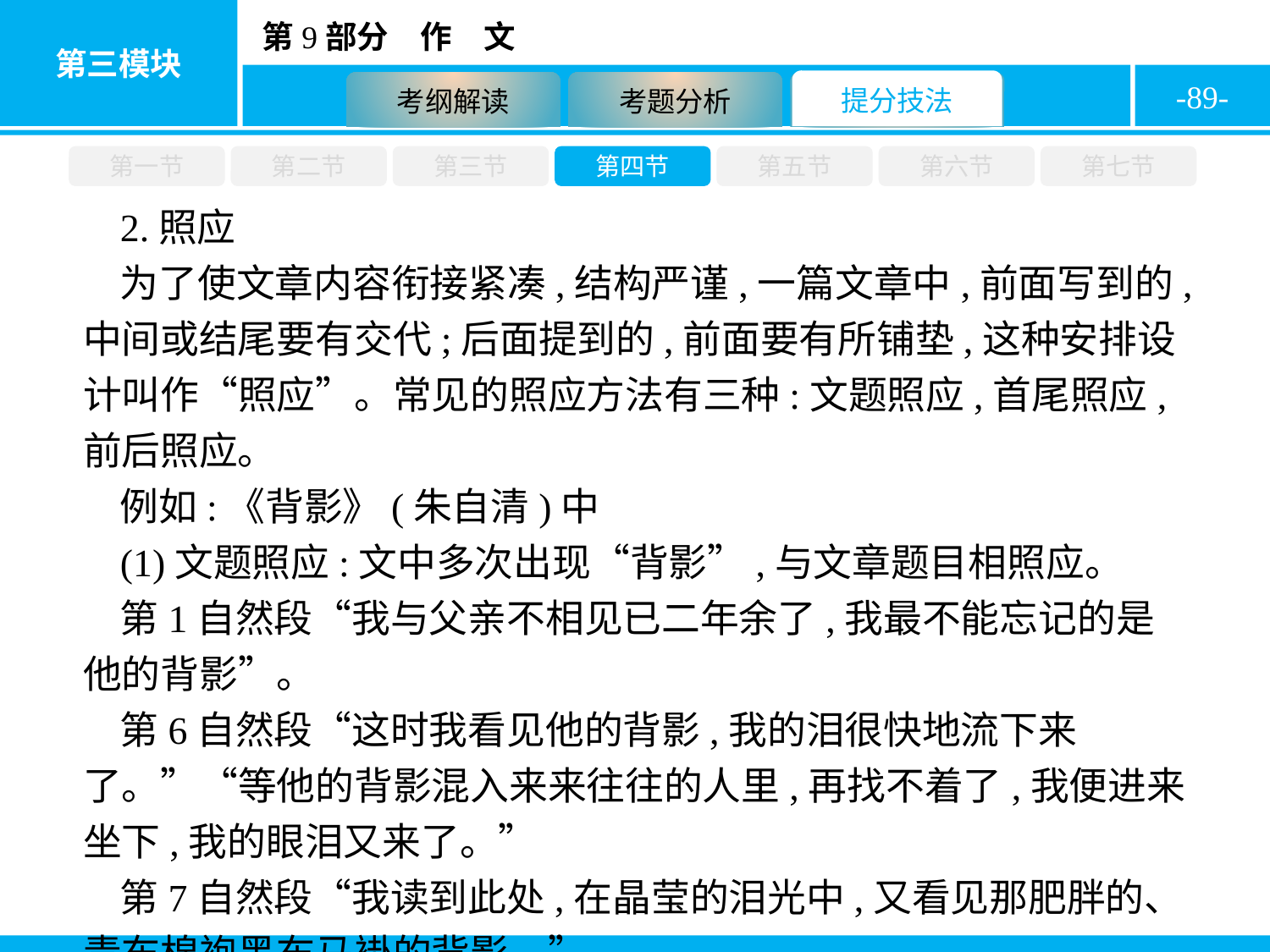

-89-
第一节
第二节
第三节
第四节
第五节
第六节
第七节
2.照应
为了使文章内容衔接紧凑,结构严谨,一篇文章中,前面写到的,中间或结尾要有交代;后面提到的,前面要有所铺垫,这种安排设计叫作“照应”。常见的照应方法有三种:文题照应,首尾照应,前后照应。
例如:《背影》(朱自清)中
(1)文题照应:文中多次出现“背影”,与文章题目相照应。
第1自然段“我与父亲不相见已二年余了,我最不能忘记的是他的背影”。
第6自然段“这时我看见他的背影,我的泪很快地流下来了。”“等他的背影混入来来往往的人里,再找不着了,我便进来坐下,我的眼泪又来了。”
第7自然段“我读到此处,在晶莹的泪光中,又看见那肥胖的、青布棉袍黑布马褂的背影。”